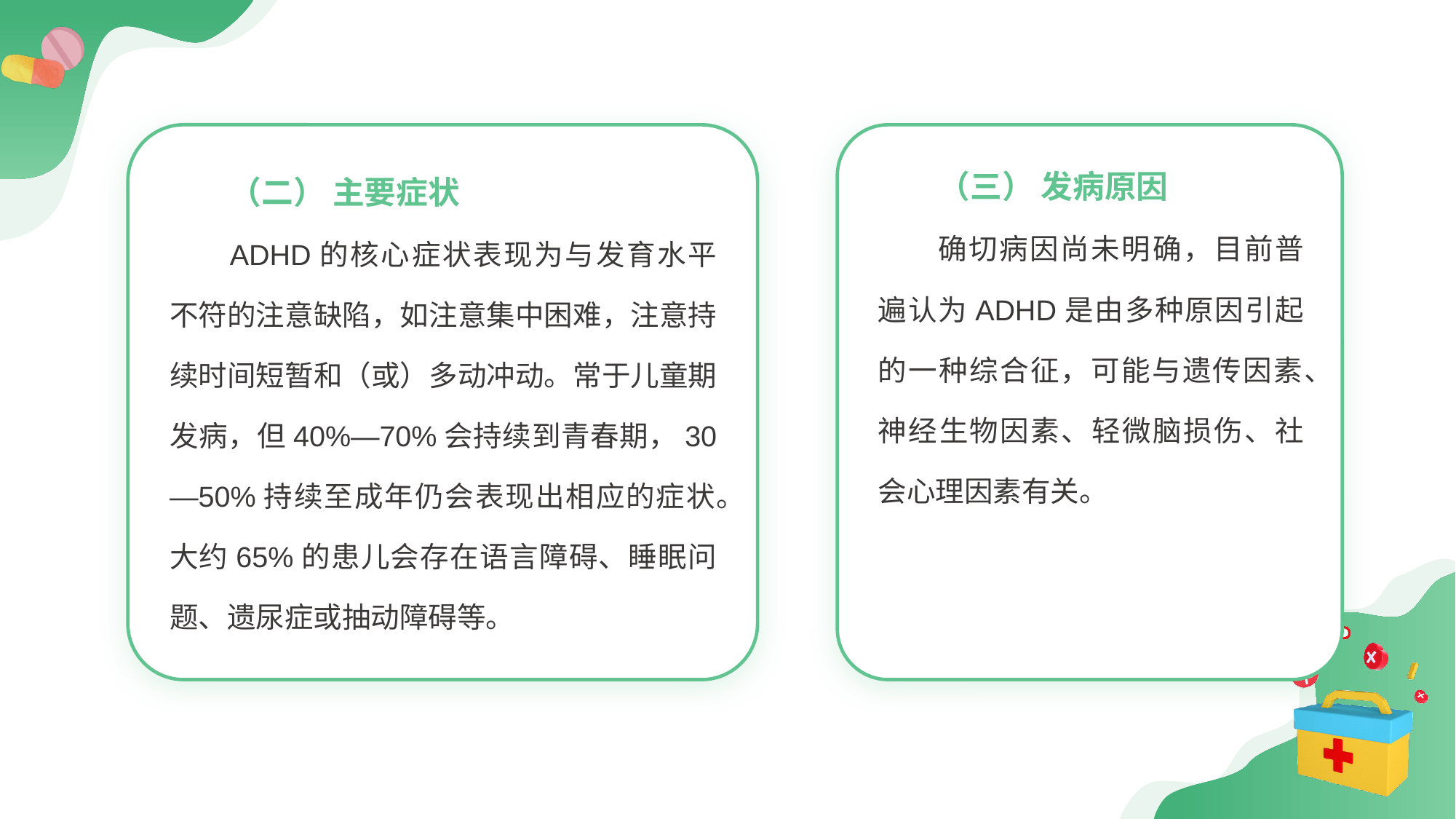

（二） 主要症状
ADHD的核心症状表现为与发育水平不符的注意缺陷，如注意集中困难，注意持续时间短暂和（或）多动冲动。常于儿童期发病，但40%—70%会持续到青春期，30—50%持续至成年仍会表现出相应的症状。大约65%的患儿会存在语言障碍、睡眠问题、遗尿症或抽动障碍等。
（三） 发病原因
确切病因尚未明确，目前普遍认为ADHD是由多种原因引起的一种综合征，可能与遗传因素、神经生物因素、轻微脑损伤、社会心理因素有关。